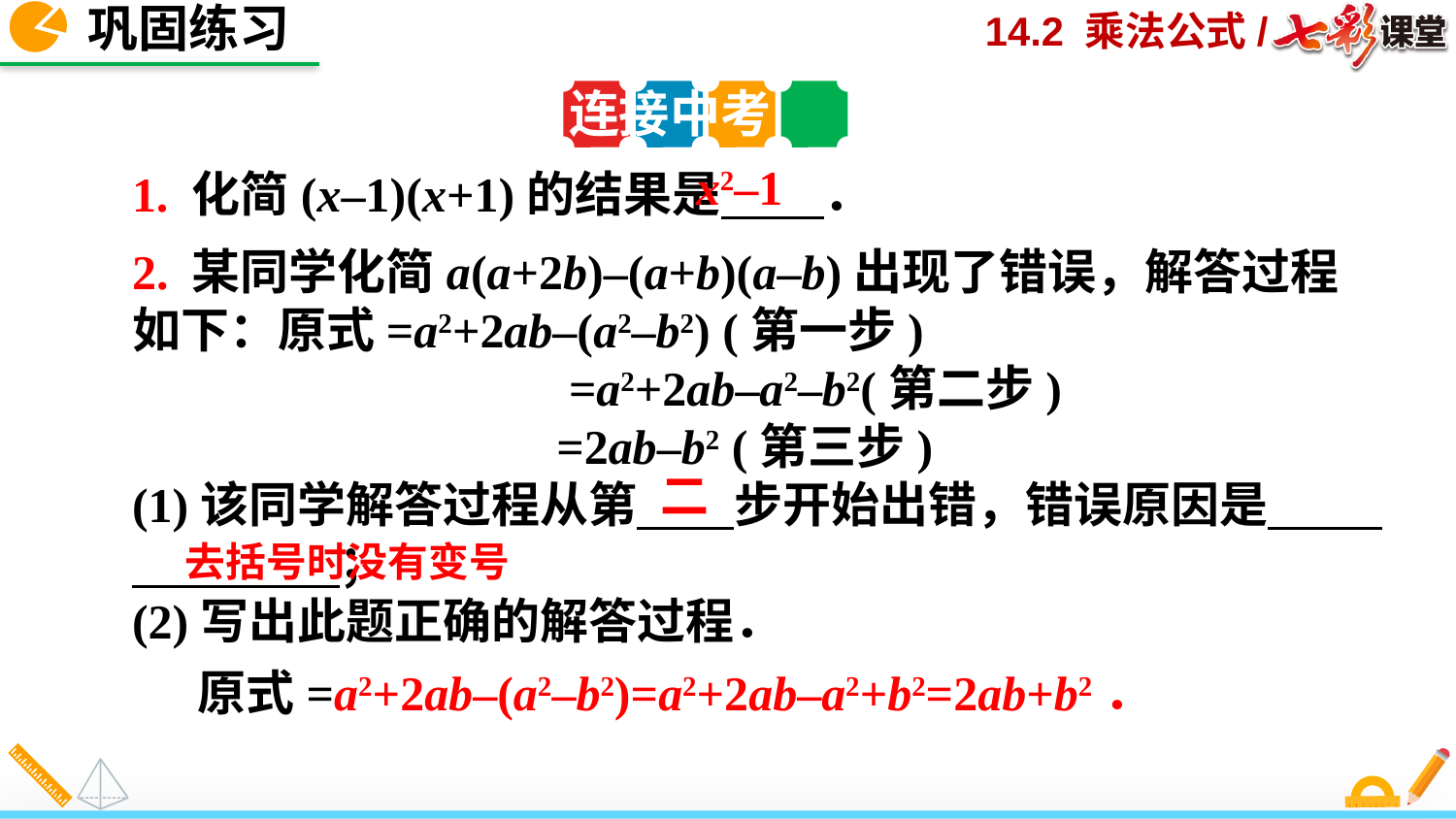

巩固练习

连接中考

x2–1
1. 化简(x–1)(x+1)的结果是　     ．
2. 某同学化简a(a+2b)–(a+b)(a–b)出现了错误，解答过程如下：原式=a2+2ab–(a2–b2) (第一步)
                                    =a2+2ab–a2–b2(第二步)
                                   =2ab–b2 (第三步)
(1)该同学解答过程从第　　步开始出错，错误原因是　                          ；
(2)写出此题正确的解答过程．
二
去括号时没有变号
   原式=a2+2ab–(a2–b2)=a2+2ab–a2+b2=2ab+b2．